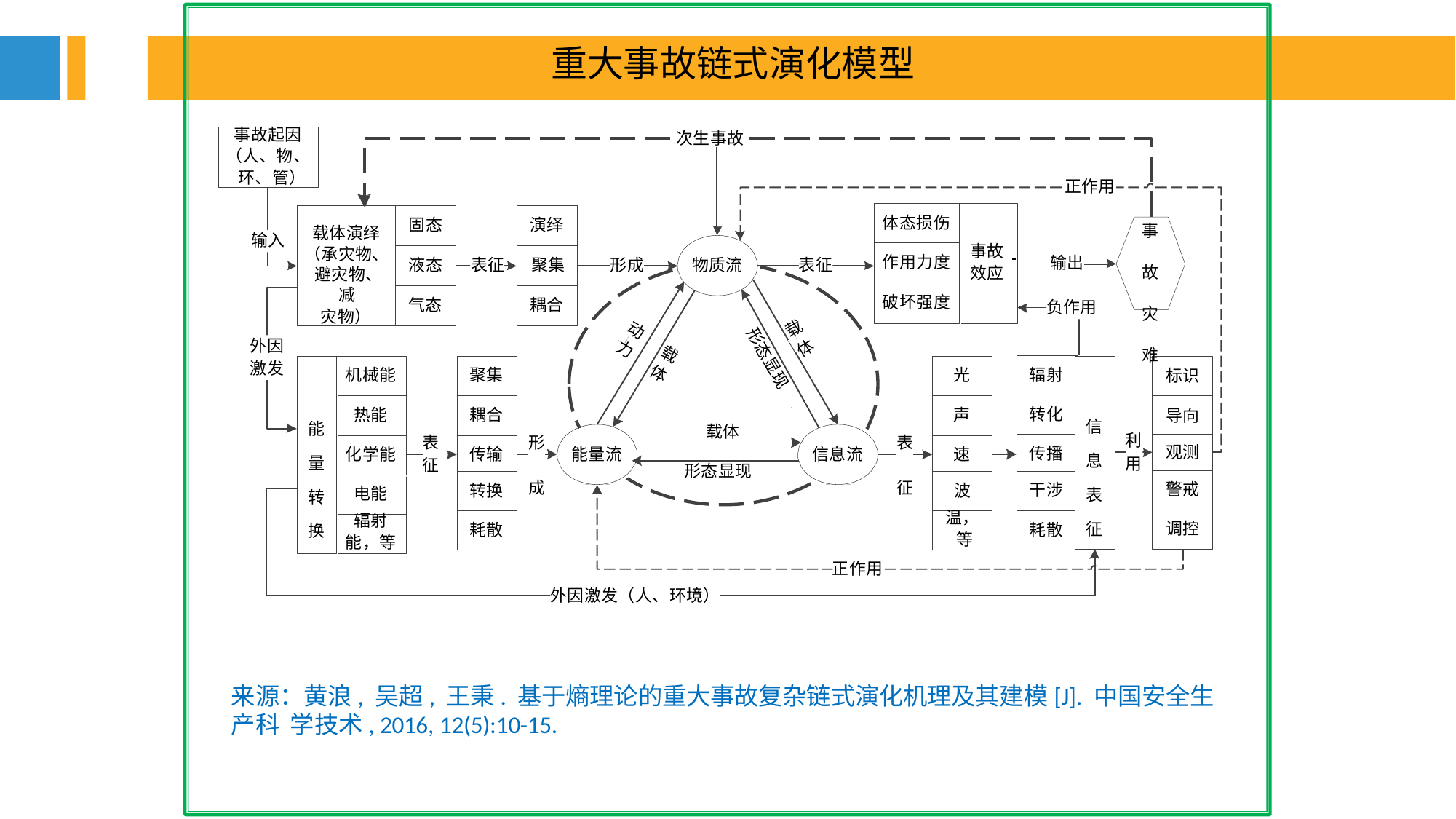

重大事故链式演化模型
事故起因

次生事故

（人、物、  环、管）

正作用

体态损伤
固态
演绎

事  故  灾  难
载体演绎
（承灾物、  避灾物、减
灾物）

输入

事故
效应

作用力度
输出

液态	表征	聚集
形成
物质流
表征

破坏强度
气态
耦合

负作用

载
动

外因

体
力
载
形态显现

激发

辐射
机械能
聚集
光
标识
体

转化
热能
耦合
声
导向

信  息  表  征
 		载体
能  量  转  换

表  征
形  成
表  征

利

观测
传播
能量流
信息流
化学能
传输
速

用

形态显现

警戒
干涉
转换
波
温，  等

电能
辐射  能，等

调控
耗散
耗散

正作用
外因激发（人、环境）

来源：黄浪, 吴超, 王秉. 基于熵理论的重大事故复杂链式演化机理及其建模[J]. 中国安全生产科  学技术, 2016, 12(5):10-15.